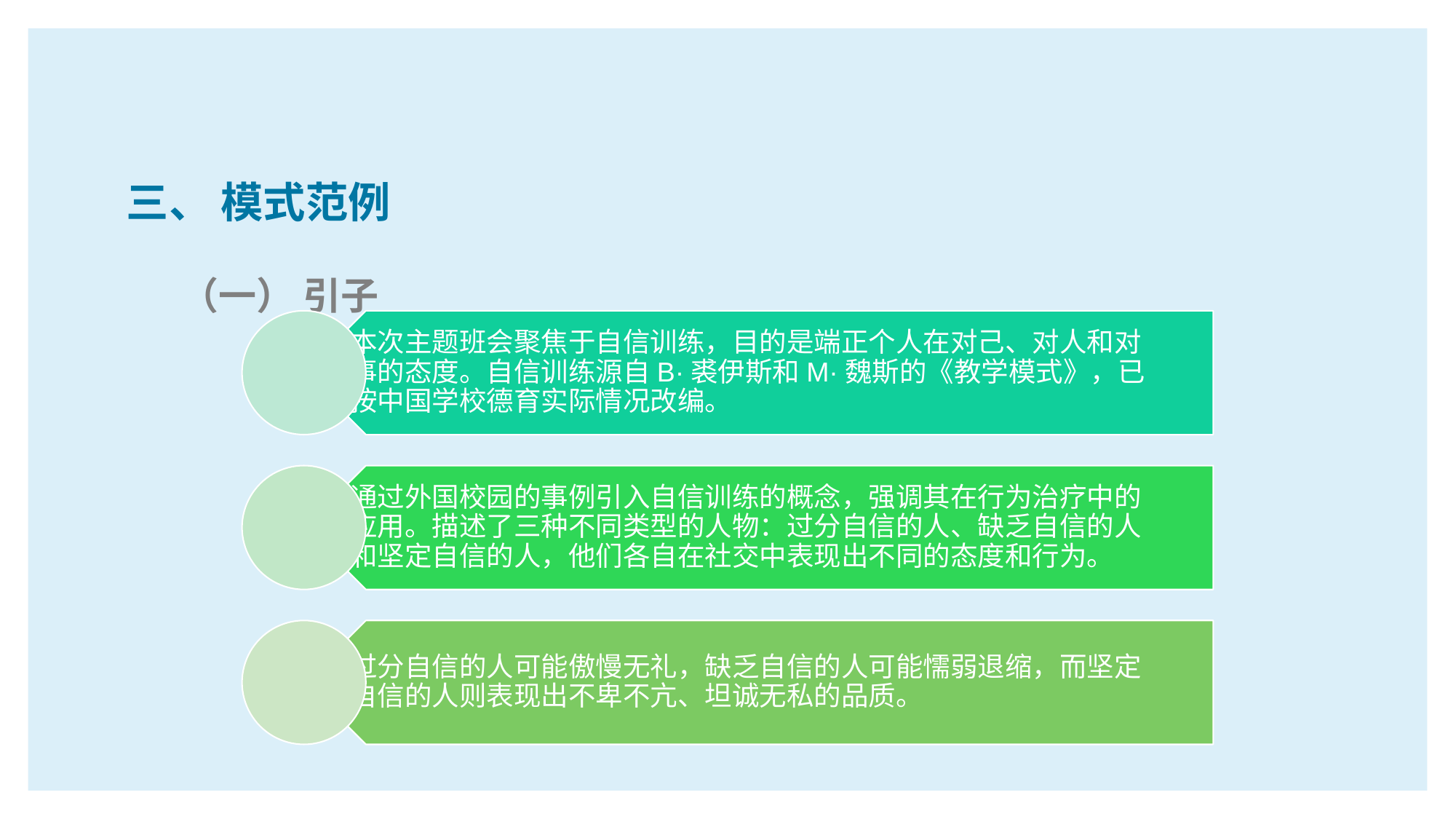

三、 模式范例
（一） 引子
本次主题班会聚焦于自信训练，目的是端正个人在对己、对人和对事的态度。自信训练源自B·裘伊斯和M·魏斯的《教学模式》，已按中国学校德育实际情况改编。
通过外国校园的事例引入自信训练的概念，强调其在行为治疗中的应用。描述了三种不同类型的人物：过分自信的人、缺乏自信的人和坚定自信的人，他们各自在社交中表现出不同的态度和行为。
过分自信的人可能傲慢无礼，缺乏自信的人可能懦弱退缩，而坚定自信的人则表现出不卑不亢、坦诚无私的品质。